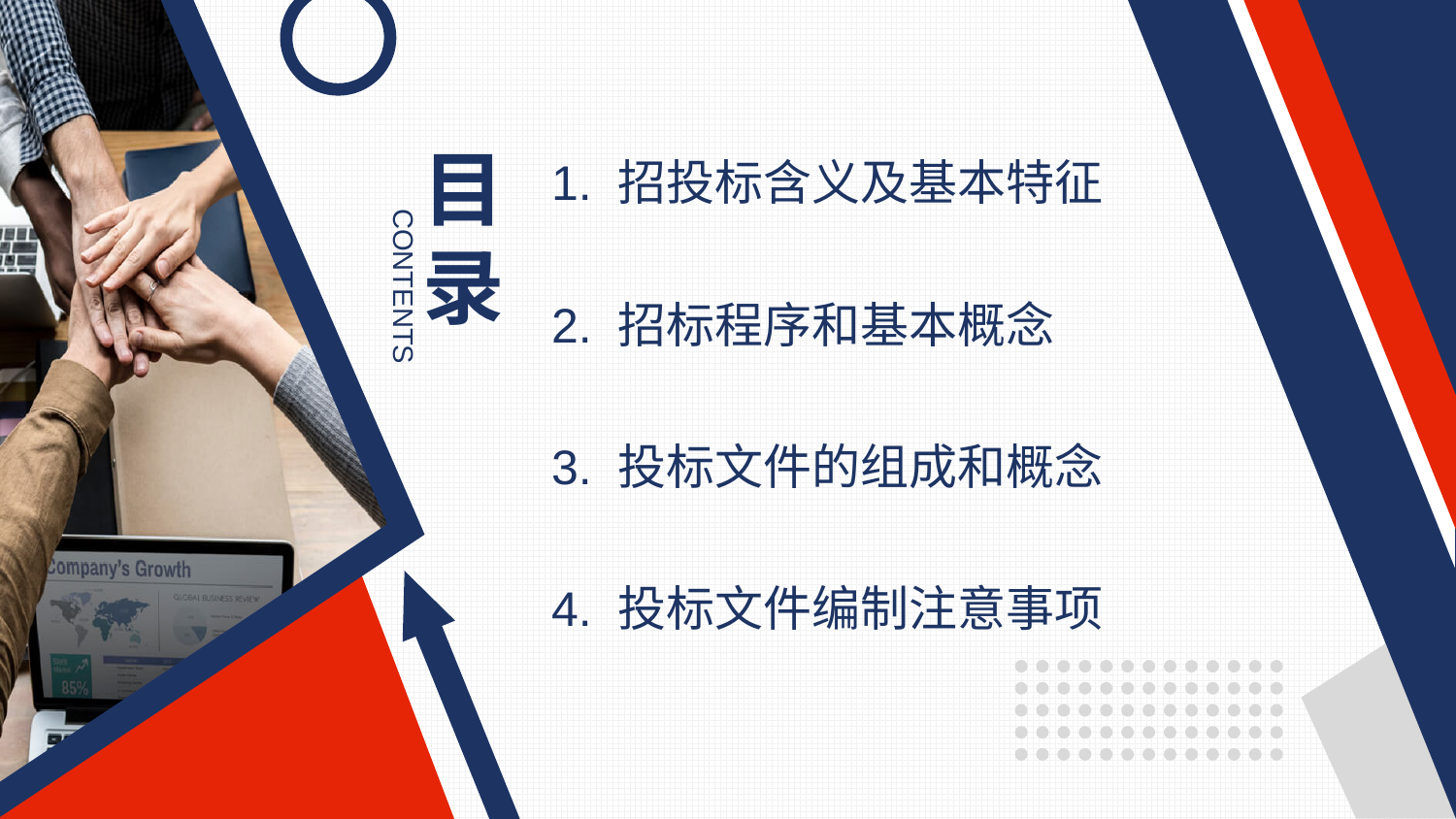

目录
CONTENTS
1. 招投标含义及基本特征
2. 招标程序和基本概念
3. 投标文件的组成和概念
4. 投标文件编制注意事项